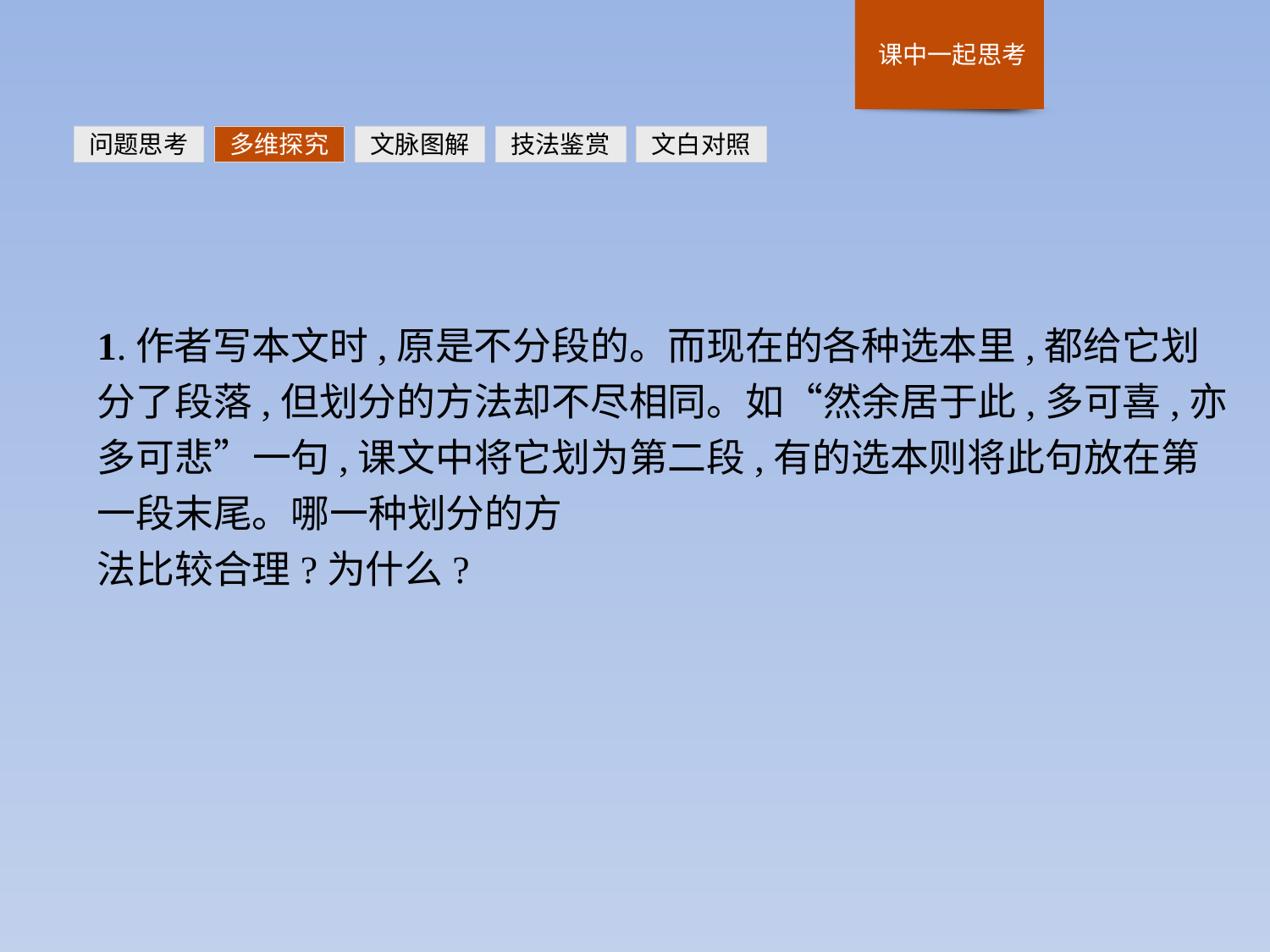

问题思考
多维探究
文脉图解
技法鉴赏
文白对照
1.作者写本文时,原是不分段的。而现在的各种选本里,都给它划分了段落,但划分的方法却不尽相同。如“然余居于此,多可喜,亦多可悲”一句,课文中将它划为第二段,有的选本则将此句放在第一段末尾。哪一种划分的方
法比较合理?为什么?